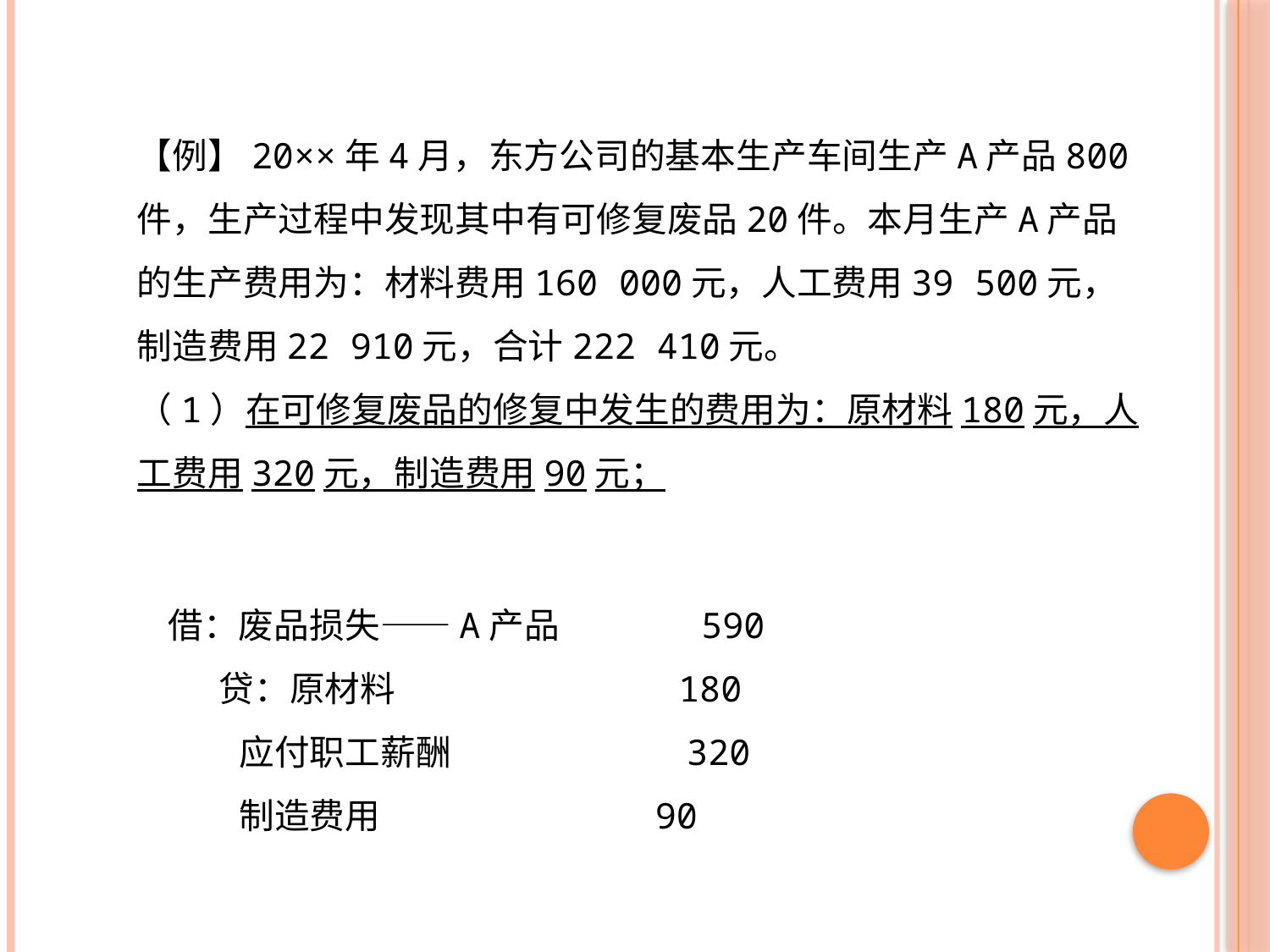

【例】20××年4月，东方公司的基本生产车间生产A产品800件，生产过程中发现其中有可修复废品20件。本月生产A产品的生产费用为：材料费用160 000元，人工费用39 500元，制造费用22 910元，合计222 410元。
（1）在可修复废品的修复中发生的费用为：原材料180元，人工费用320元，制造费用90元；
借：废品损失——A产品                 590
　  贷：原材料                                   180
        应付职工薪酬                             320
        制造费用                                  90